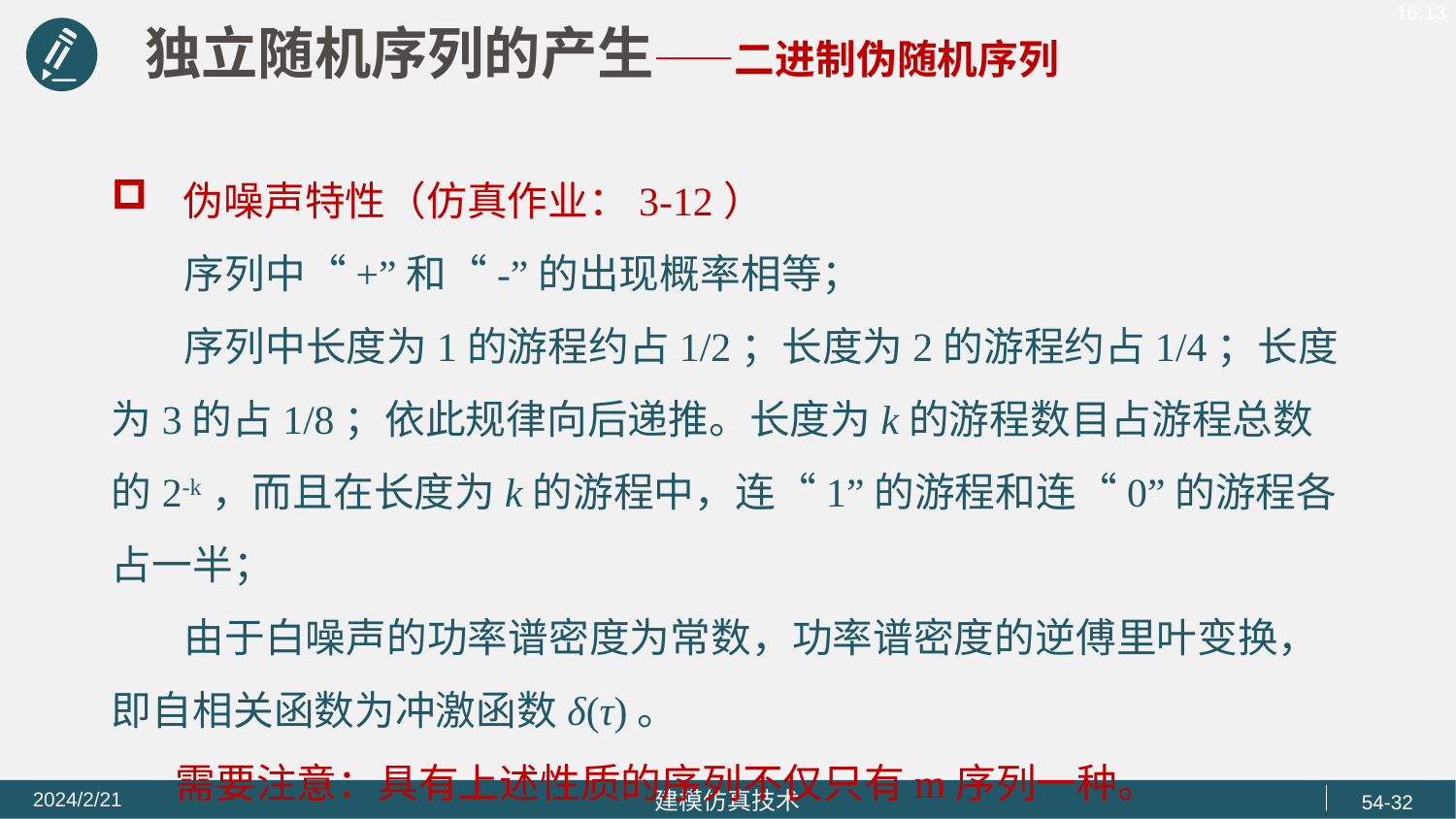

独立随机序列的产生——二进制伪随机序列

伪噪声特性（仿真作业：3-12）
       序列中“+”和“-”的出现概率相等；
       序列中长度为1的游程约占1/2；长度为2的游程约占1/4；长度为3的占1/8；依此规律向后递推。长度为k的游程数目占游程总数的2-k，而且在长度为k的游程中，连“1”的游程和连“0”的游程各占一半；
       由于白噪声的功率谱密度为常数，功率谱密度的逆傅里叶变换，即自相关函数为冲激函数δ(τ)。
      需要注意：具有上述性质的序列不仅只有m序列一种。